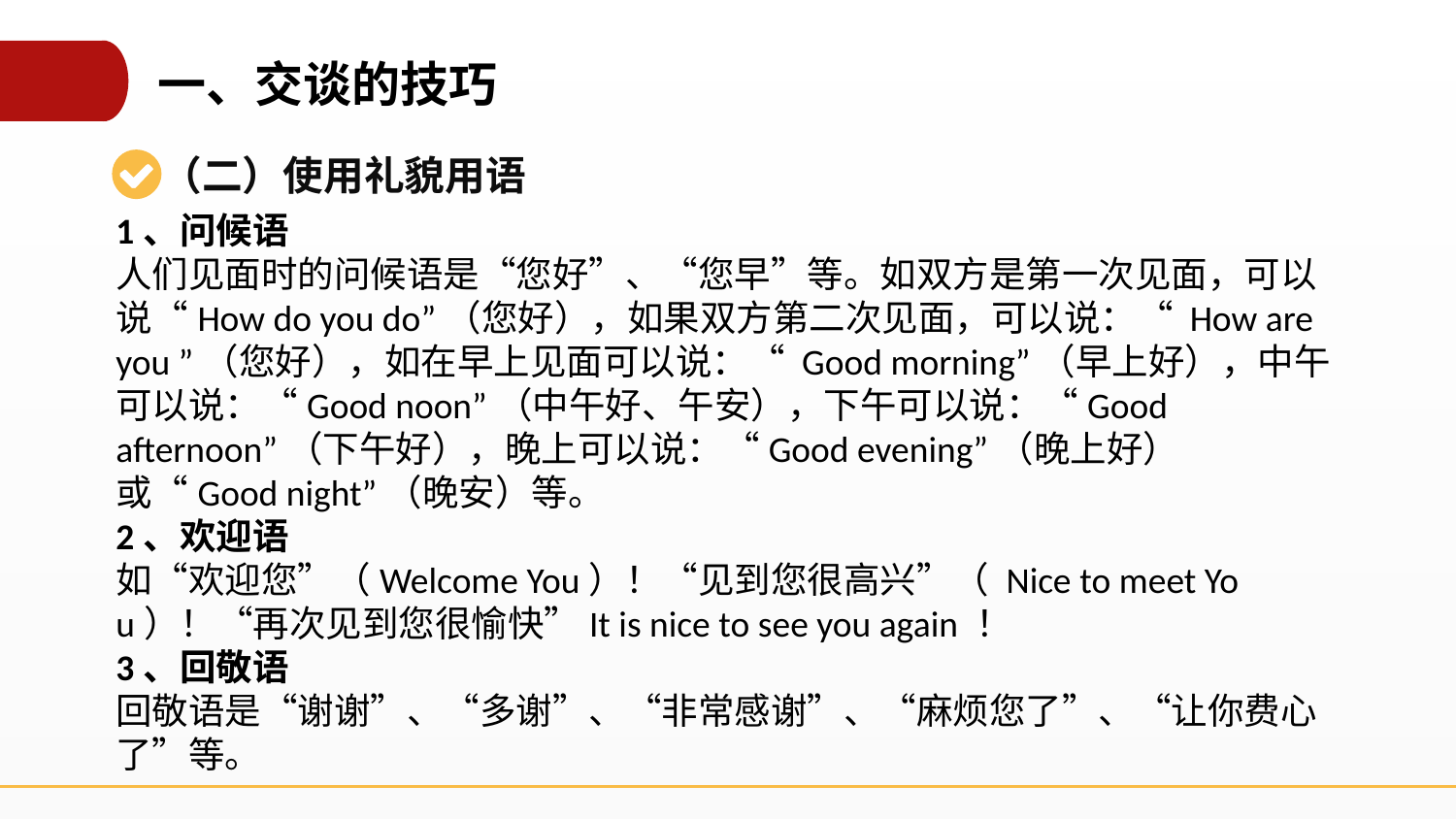

一、交谈的技巧

（二）使用礼貌用语
1、问候语
人们见面时的问候语是“您好”、“您早”等。如双方是第一次见面，可以说“How do you do”（您好），如果双方第二次见面，可以说：“ How are you ”（您好），如在早上见面可以说：“ Good morning”（早上好），中午可以说：“Good noon”（中午好、午安），下午可以说：“Good afternoon”（下午好），晚上可以说：“Good evening”（晚上好）或“Good night”（晚安）等。
2、欢迎语
如“欢迎您”（Welcome You）！“见到您很高兴”（ Nice to meet You）！“再次见到您很愉快”It is nice to see you again ！
3、回敬语
回敬语是“谢谢”、“多谢”、“非常感谢”、“麻烦您了”、“让你费心了”等。